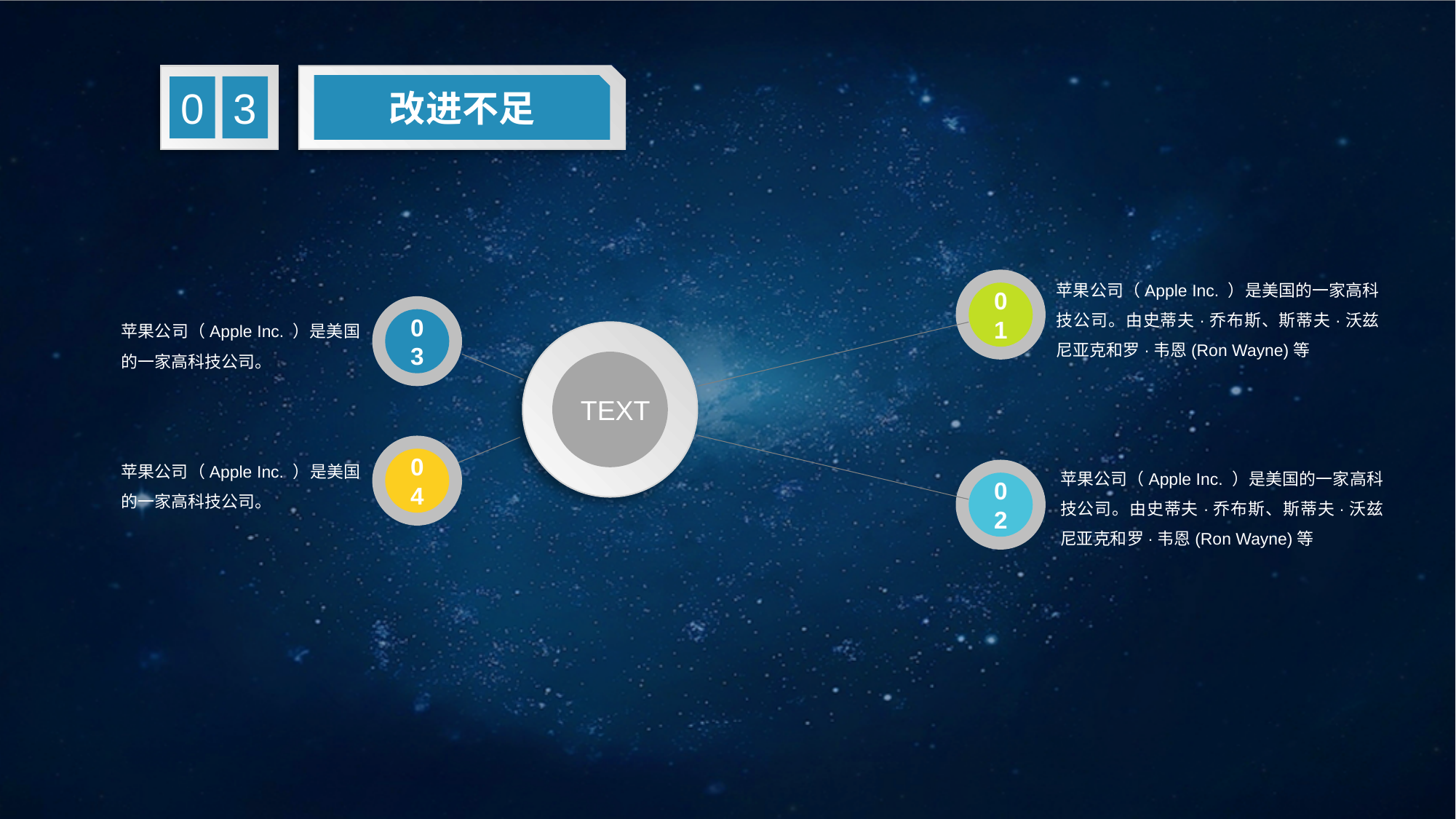

改进不足

3

0

苹果公司（Apple Inc. ）是美国的一家高科技公司。由史蒂夫·乔布斯、斯蒂夫·沃兹尼亚克和罗·韦恩(Ron Wayne)等

01

03
苹果公司（Apple Inc. ）是美国的一家高科技公司。

TEXT

04
苹果公司（Apple Inc. ）是美国的一家高科技公司。
苹果公司（Apple Inc. ）是美国的一家高科技公司。由史蒂夫·乔布斯、斯蒂夫·沃兹尼亚克和罗·韦恩(Ron Wayne)等

02